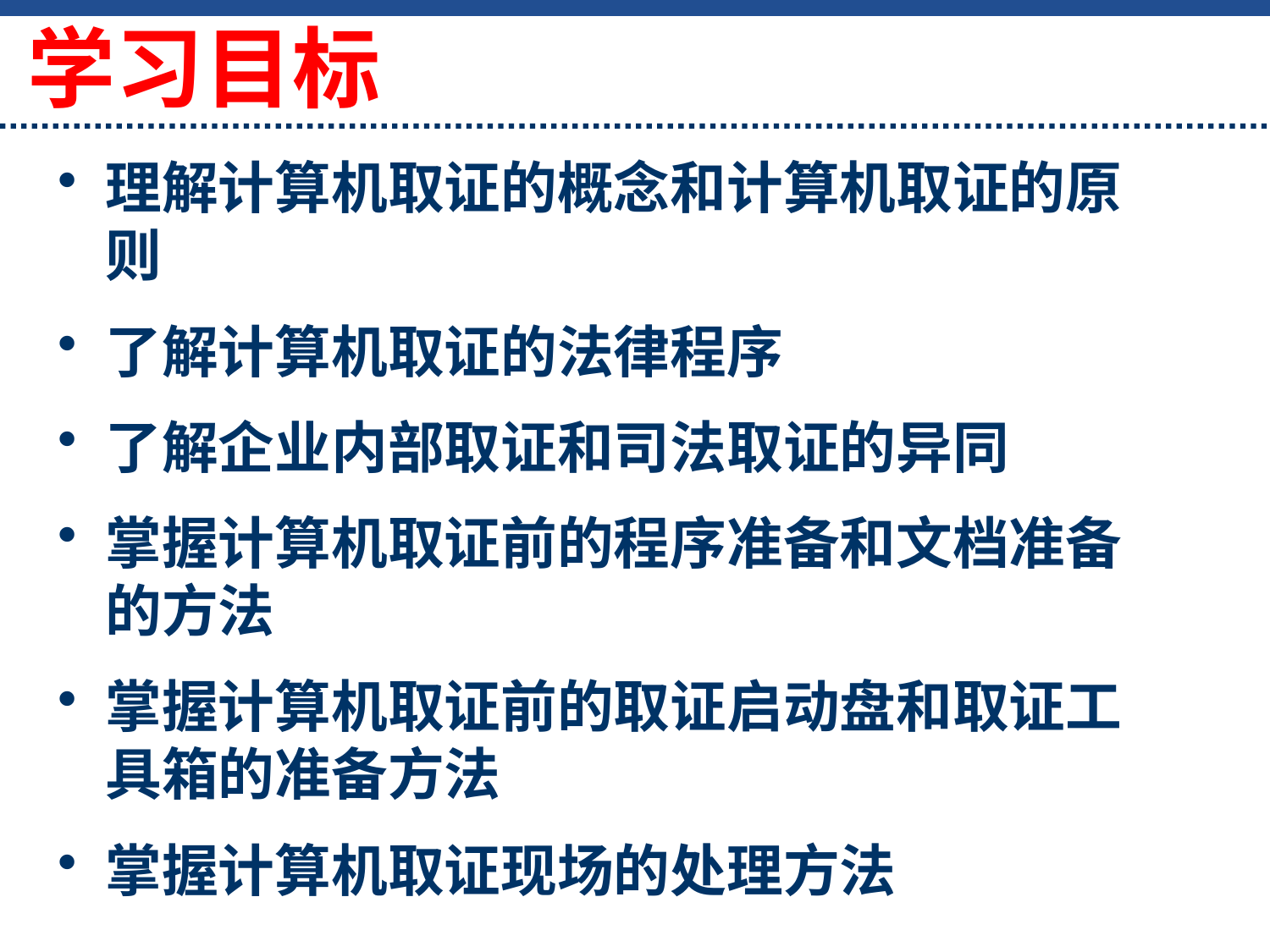

# 学习目标
理解计算机取证的概念和计算机取证的原则
了解计算机取证的法律程序
了解企业内部取证和司法取证的异同
掌握计算机取证前的程序准备和文档准备的方法
掌握计算机取证前的取证启动盘和取证工具箱的准备方法
掌握计算机取证现场的处理方法